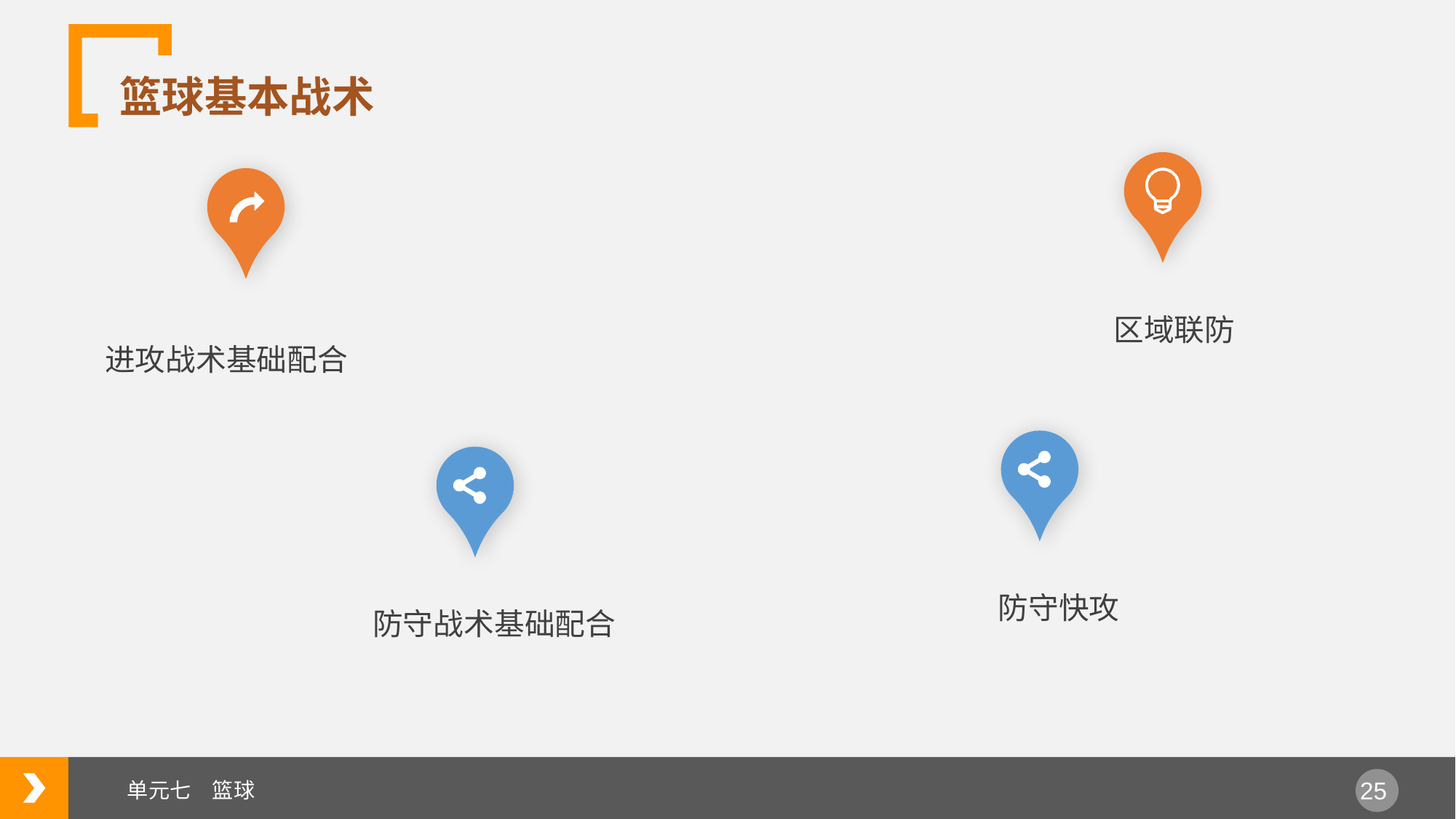

篮球基本战术

区域联防

进攻战术基础配合

防守快攻

防守战术基础配合
单元七　篮球